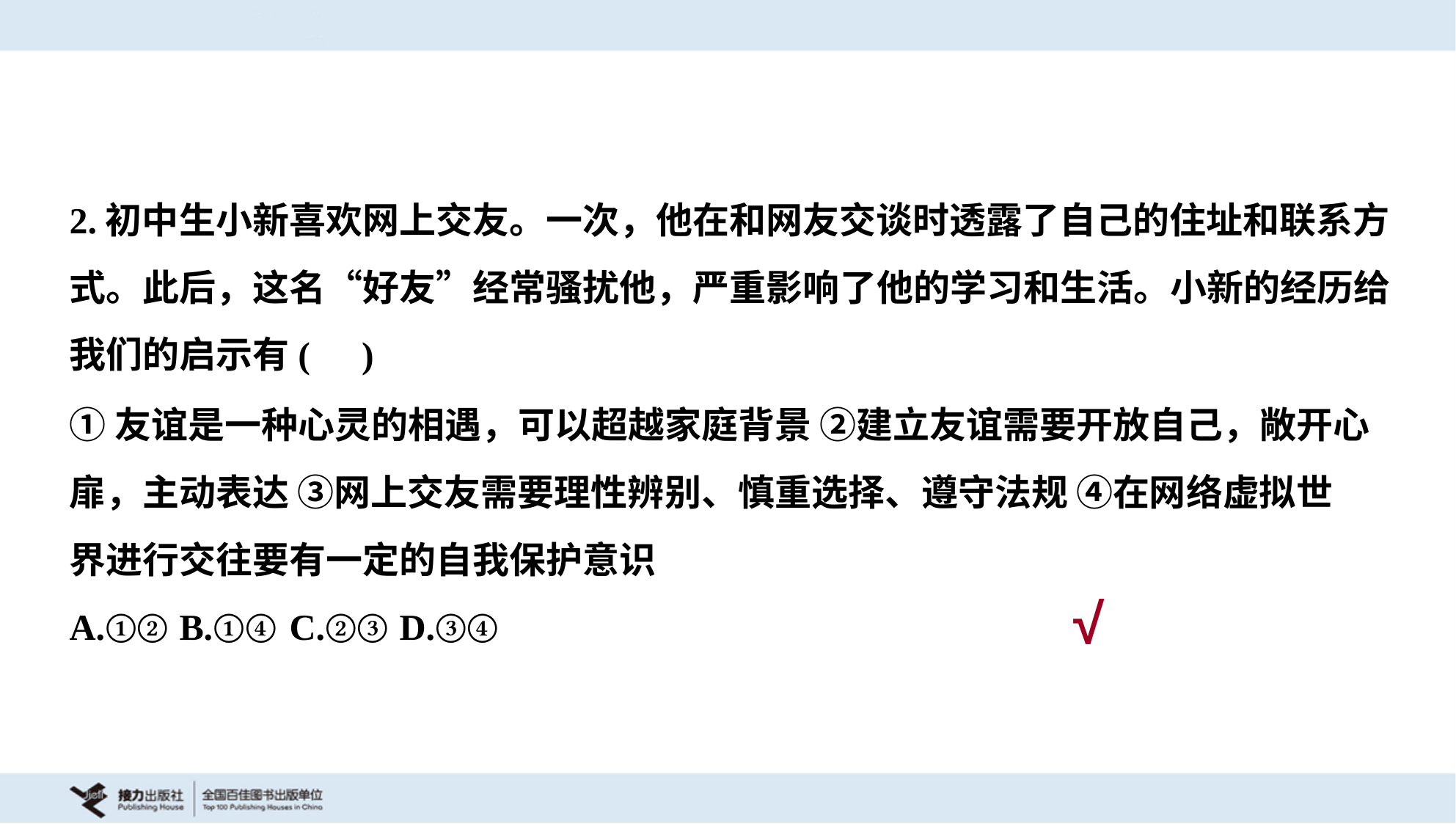

2.初中生小新喜欢网上交友。一次，他在和网友交谈时透露了自己的住址和联系方
式。此后，这名“好友”经常骚扰他，严重影响了他的学习和生活。小新的经历给
我们的启示有(     )
①友谊是一种心灵的相遇，可以超越家庭背景 ②建立友谊需要开放自己，敞开心
扉，主动表达 ③网上交友需要理性辨别、慎重选择、遵守法规 ④在网络虚拟世
界进行交往要有一定的自我保护意识
A.①②	B.①④	C.②③	D.③④
√